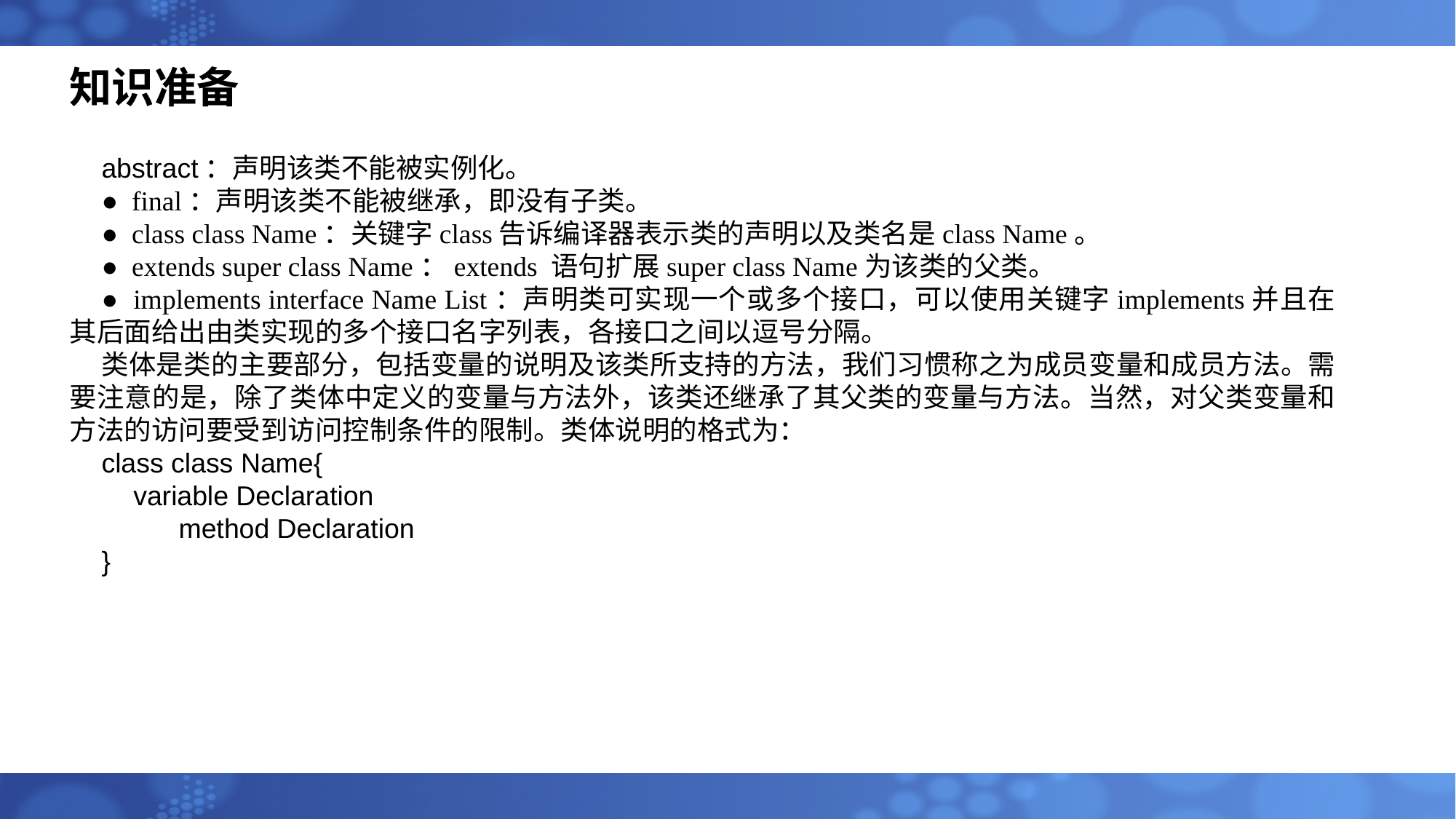

# 知识准备
abstract：声明该类不能被实例化。
●  final：声明该类不能被继承，即没有子类。
●  class class Name：关键字class告诉编译器表示类的声明以及类名是class Name。
●  extends super class Name：extends 语句扩展super class Name为该类的父类。
●  implements interface Name List：声明类可实现一个或多个接口，可以使用关键字implements并且在其后面给出由类实现的多个接口名字列表，各接口之间以逗号分隔。
类体是类的主要部分，包括变量的说明及该类所支持的方法，我们习惯称之为成员变量和成员方法。需要注意的是，除了类体中定义的变量与方法外，该类还继承了其父类的变量与方法。当然，对父类变量和方法的访问要受到访问控制条件的限制。类体说明的格式为：
class class Name{
variable Declaration
	method Declaration
}